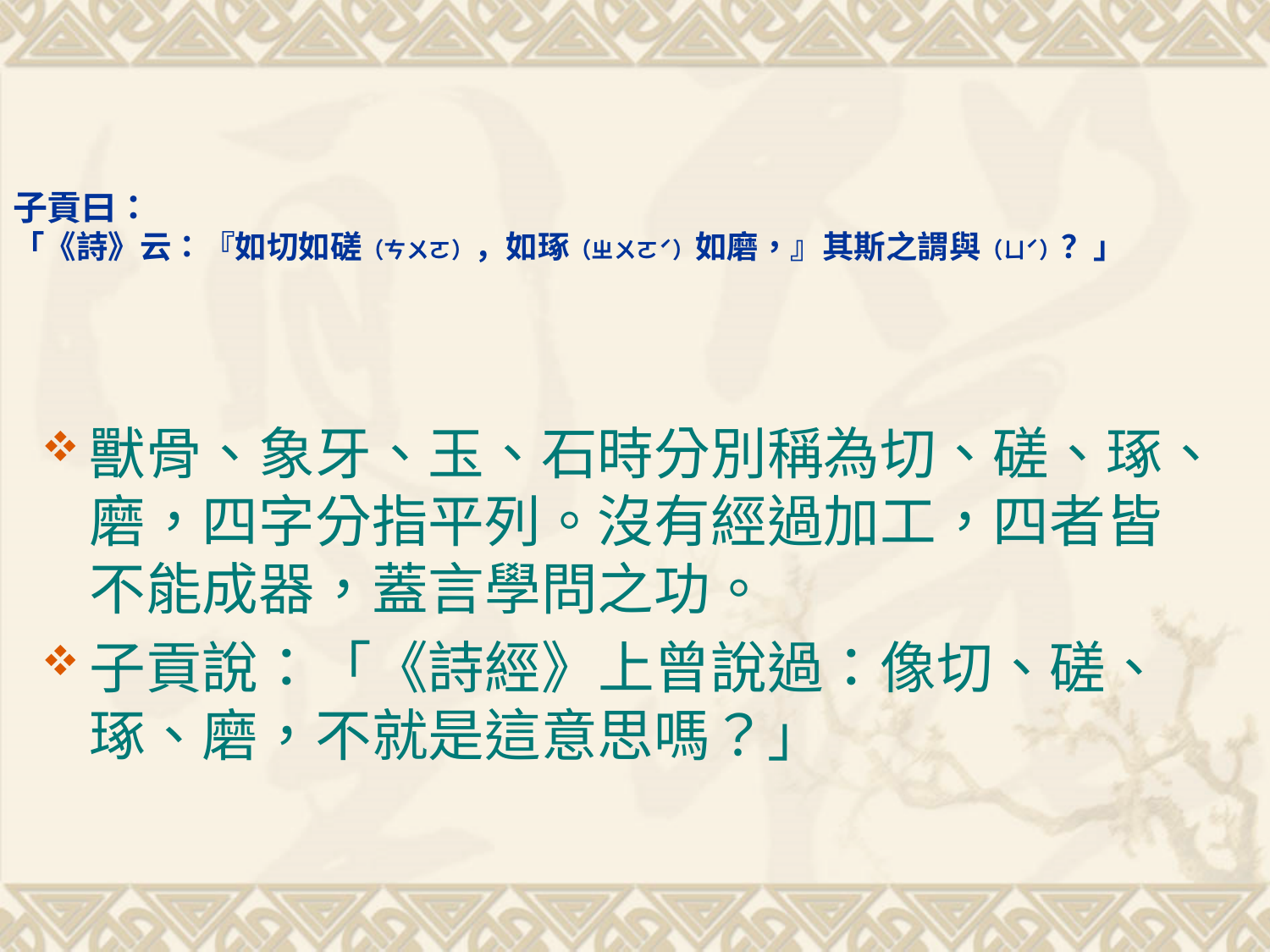

# 子貢曰： 「《詩》云：『如切如磋（ㄘㄨㄛ），如琢（ㄓㄨㄛˊ）如磨，』其斯之謂與（ㄩˊ）？」
獸骨、象牙、玉、石時分別稱為切、磋、琢、磨，四字分指平列。沒有經過加工，四者皆不能成器，蓋言學問之功。
子貢說：「《詩經》上曾說過：像切、磋、琢、磨，不就是這意思嗎？」